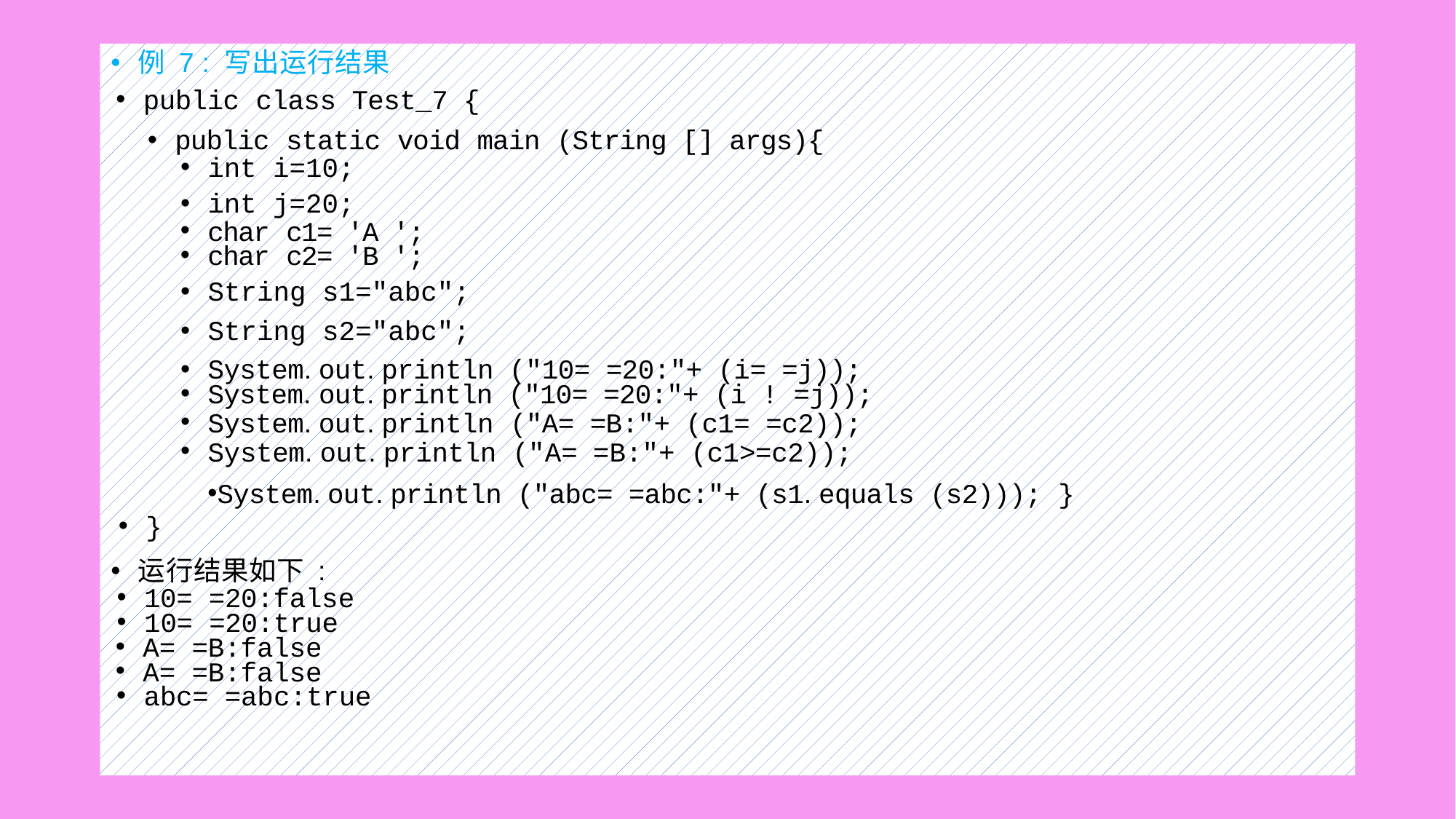

#
例 7 : 写出运行结果
public class Test_7 {
public static void main (String [] args){
int i=10;
int j=20;
char c1= 'A ';
char c2= 'B ';
String s1="abc";
String s2="abc";
System. out. println ("10= =20:"+ (i= =j));
System. out. println ("10= =20:"+ (i ! =j));
System. out. println ("A= =B:"+ (c1= =c2));
System. out. println ("A= =B:"+ (c1>=c2));
System. out. println ("abc= =abc:"+ (s1. equals (s2))); }
}
运行结果如下 :
10= =20:false
10= =20:true
A= =B:false
A= =B:false
abc= =abc:true